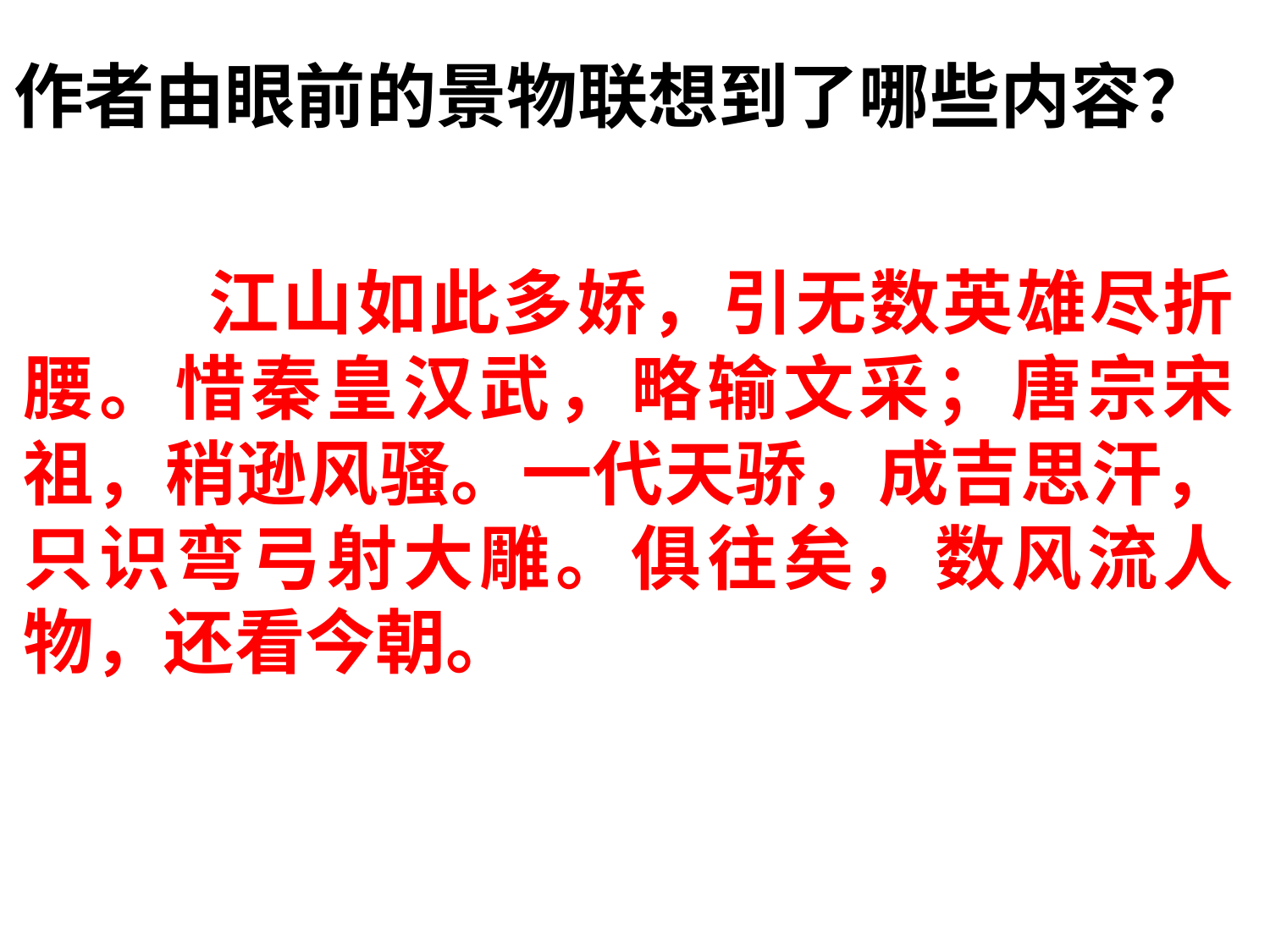

作者由眼前的景物联想到了哪些内容？

        江山如此多娇，引无数英雄尽折腰。惜秦皇汉武，略输文采；唐宗宋祖，稍逊风骚。一代天骄，成吉思汗，只识弯弓射大雕。俱往矣，数风流人物，还看今朝。